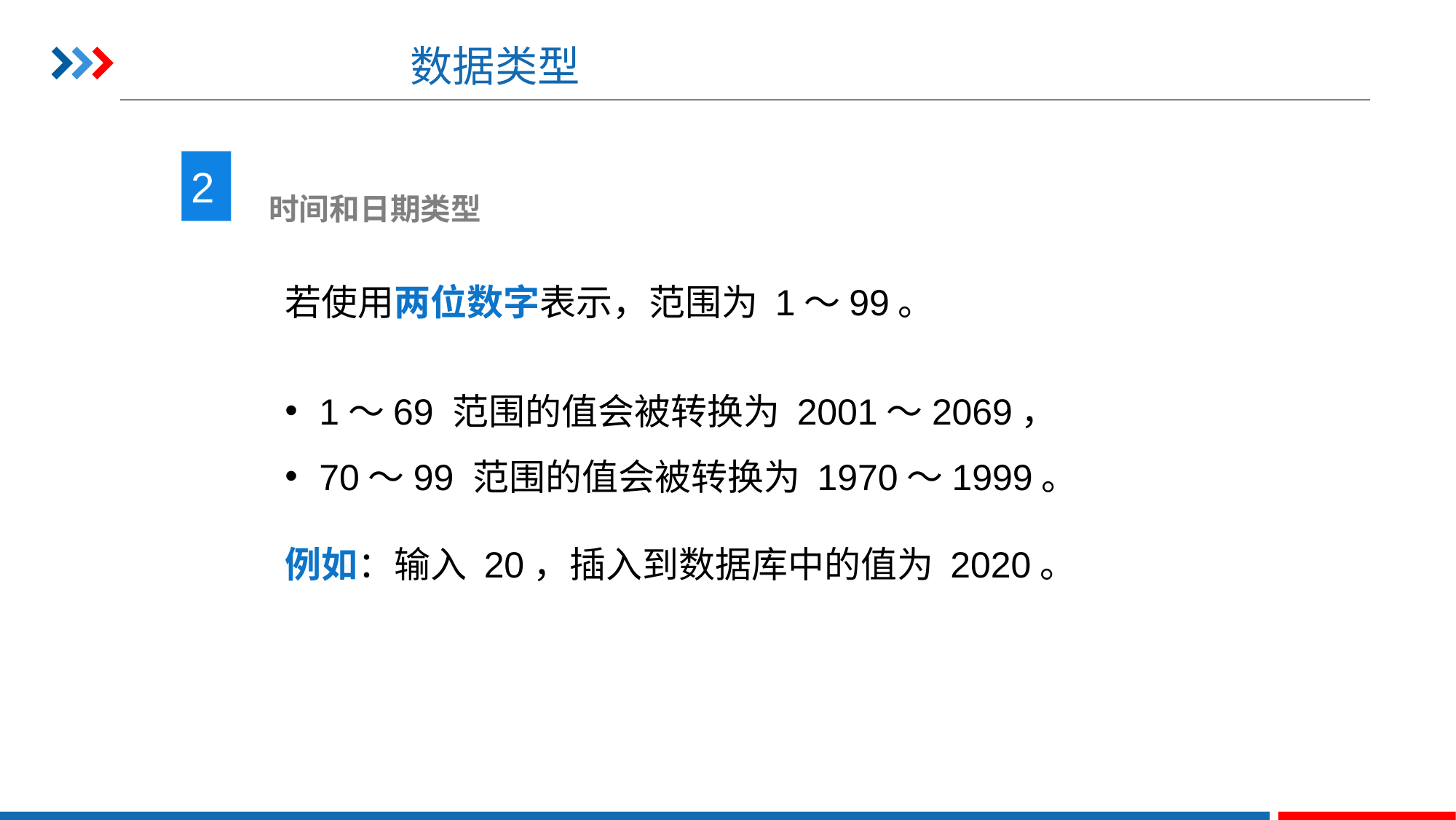

# 数据类型

2
  时间和日期类型
若使用两位数字表示，范围为 1～99。

1～69 范围的值会被转换为 2001～2069，
70～99 范围的值会被转换为 1970～1999。

例如：输入 20，插入到数据库中的值为 2020。